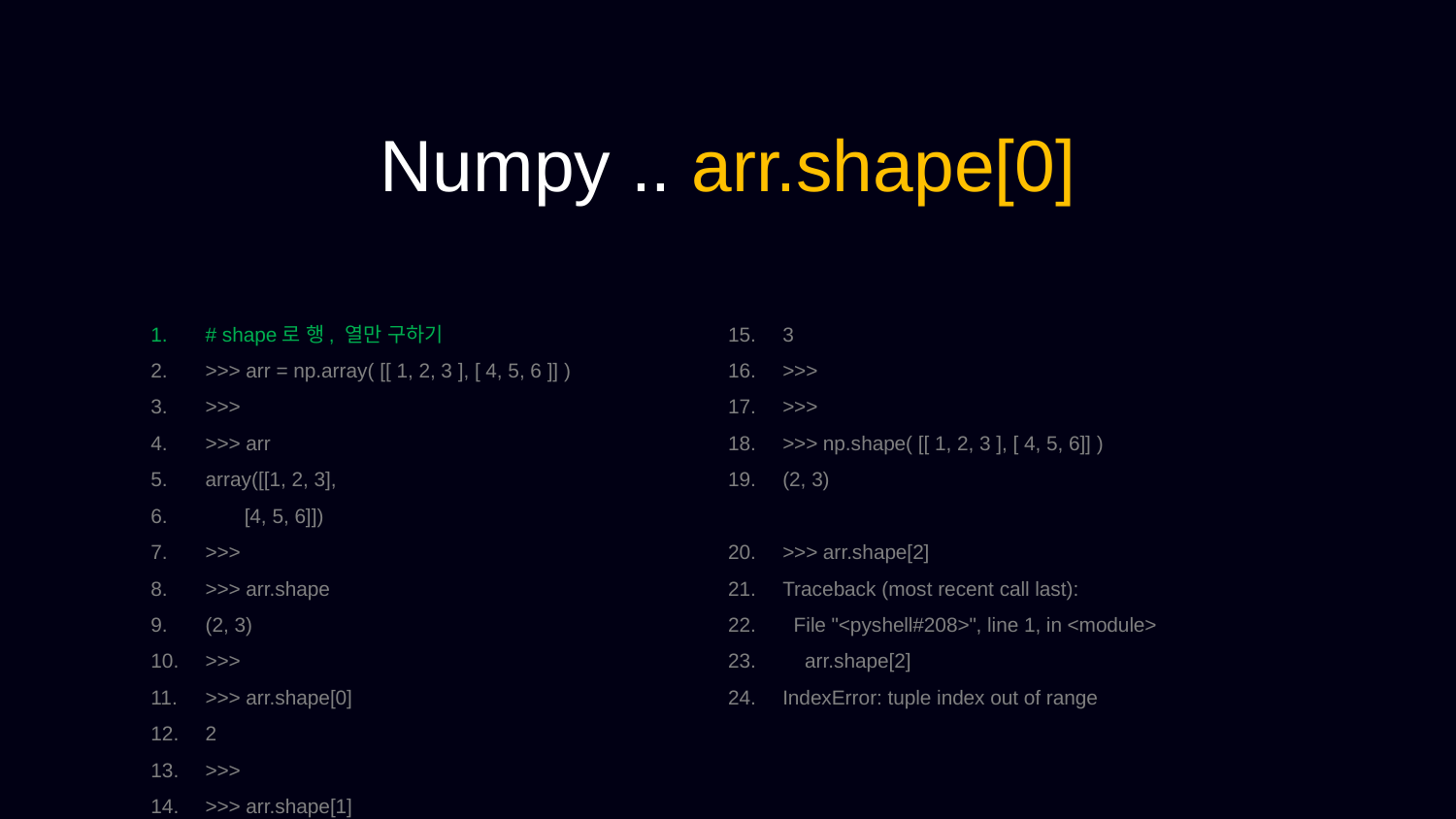

Numpy .. arr.shape[0]
# shape로 행, 열만 구하기
>>> arr = np.array( [[ 1, 2, 3 ], [ 4, 5, 6 ]] )
>>>
>>> arr
array([[1, 2, 3],
       [4, 5, 6]])
>>>
>>> arr.shape
(2, 3)
>>>
>>> arr.shape[0]
2
>>>
>>> arr.shape[1]
3
>>>
>>>
>>> np.shape( [[ 1, 2, 3 ], [ 4, 5, 6]] )
(2, 3)

>>> arr.shape[2]
Traceback (most recent call last):
  File "<pyshell#208>", line 1, in <module>
    arr.shape[2]
IndexError: tuple index out of range